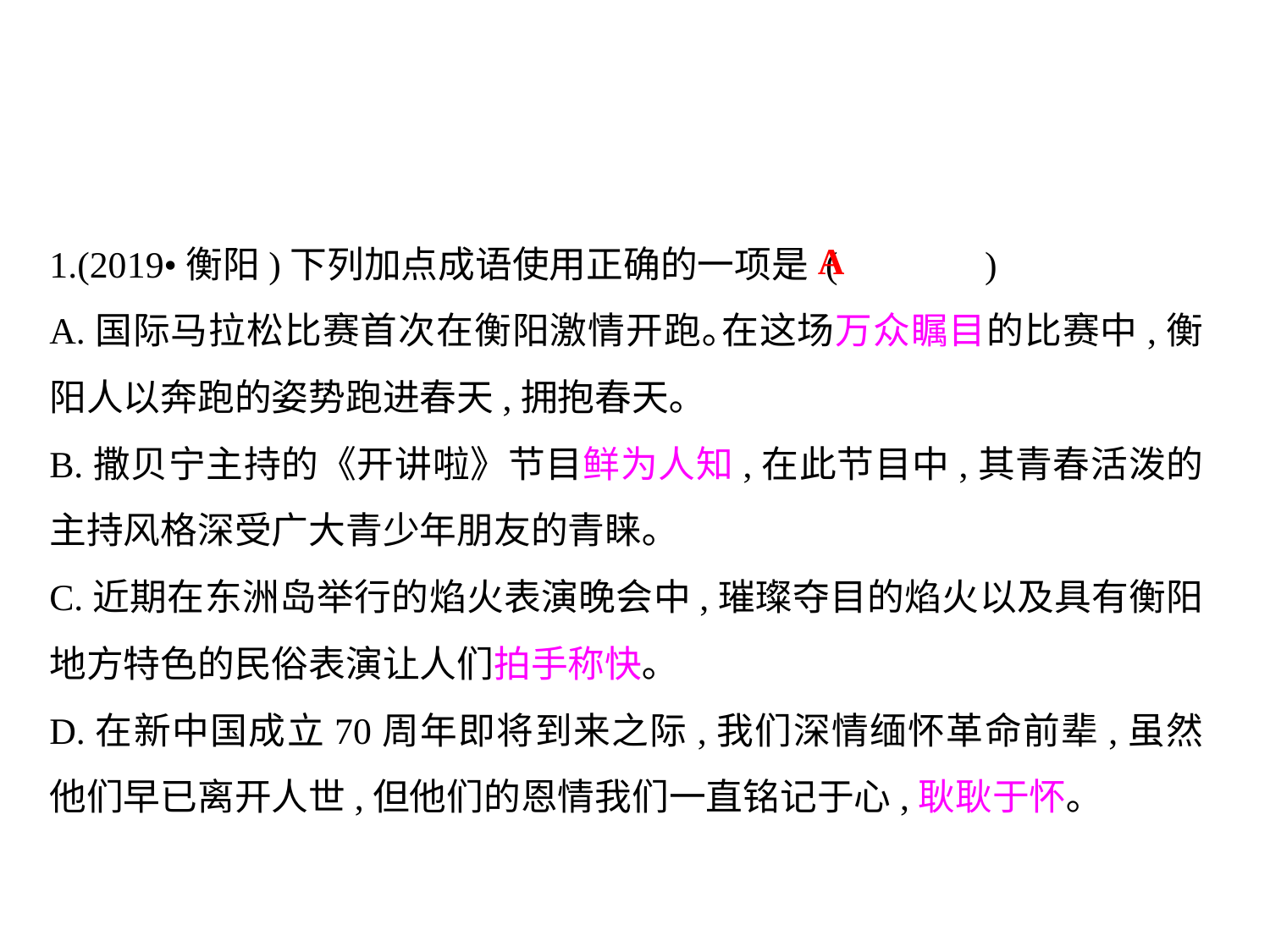

1.(2019•衡阳)下列加点成语使用正确的一项是 (	     )
A.国际马拉松比赛首次在衡阳激情开跑｡在这场万众瞩目的比赛中,衡阳人以奔跑的姿势跑进春天,拥抱春天｡
B.撒贝宁主持的《开讲啦》节目鲜为人知,在此节目中,其青春活泼的主持风格深受广大青少年朋友的青睐｡
C.近期在东洲岛举行的焰火表演晚会中,璀璨夺目的焰火以及具有衡阳地方特色的民俗表演让人们拍手称快｡
D.在新中国成立70周年即将到来之际,我们深情缅怀革命前辈,虽然他们早已离开人世,但他们的恩情我们一直铭记于心,耿耿于怀｡
A